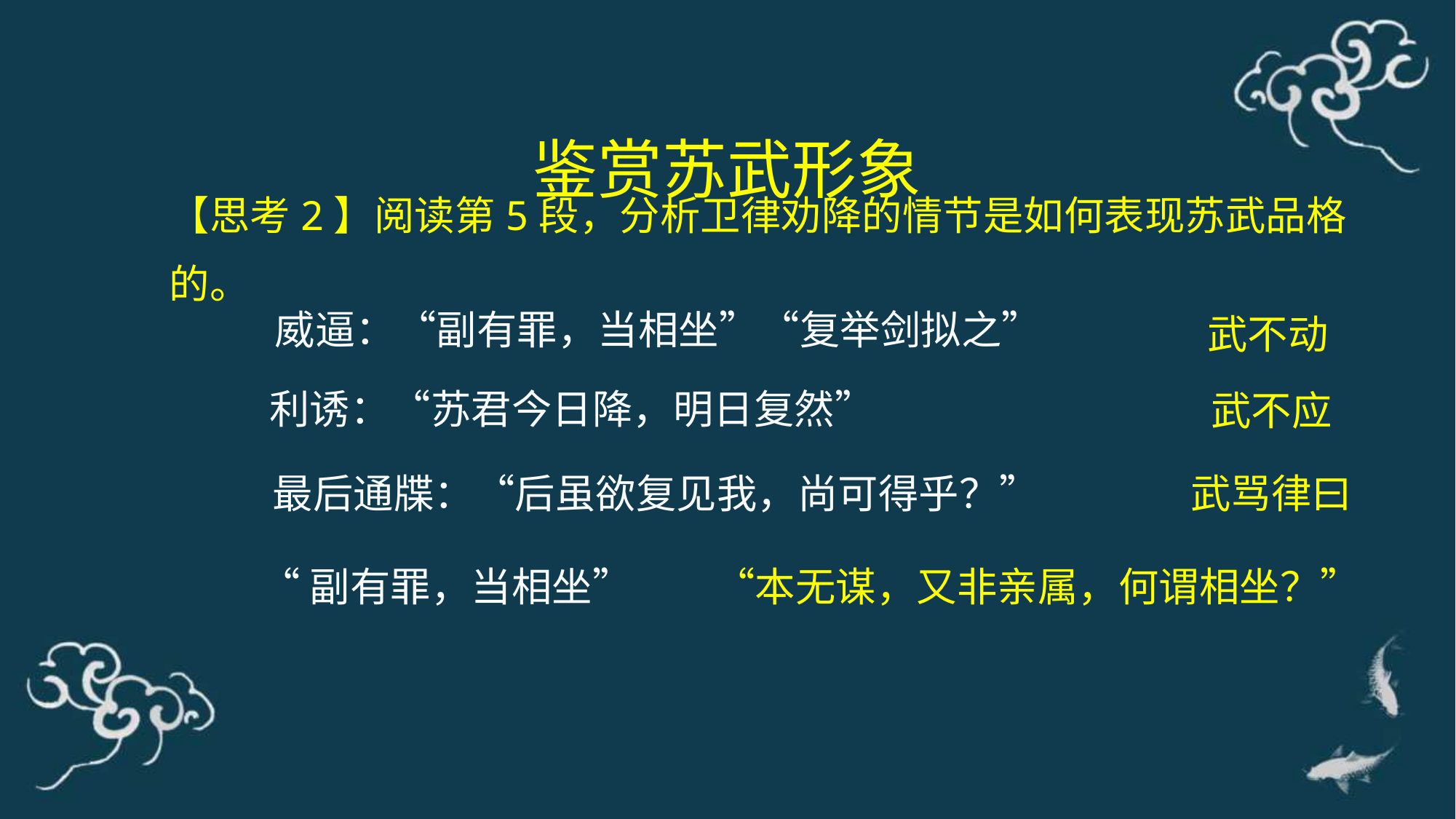

鉴赏苏武形象
【思考2】阅读第5段，分析卫律劝降的情节是如何表现苏武品格的。
威逼：“副有罪，当相坐”“复举剑拟之”
武不动
 利诱：“苏君今日降，明日复然”
武不应
最后通牒：“后虽欲复见我，尚可得乎？”
武骂律曰
“副有罪，当相坐”         “本无谋，又非亲属，何谓相坐？”